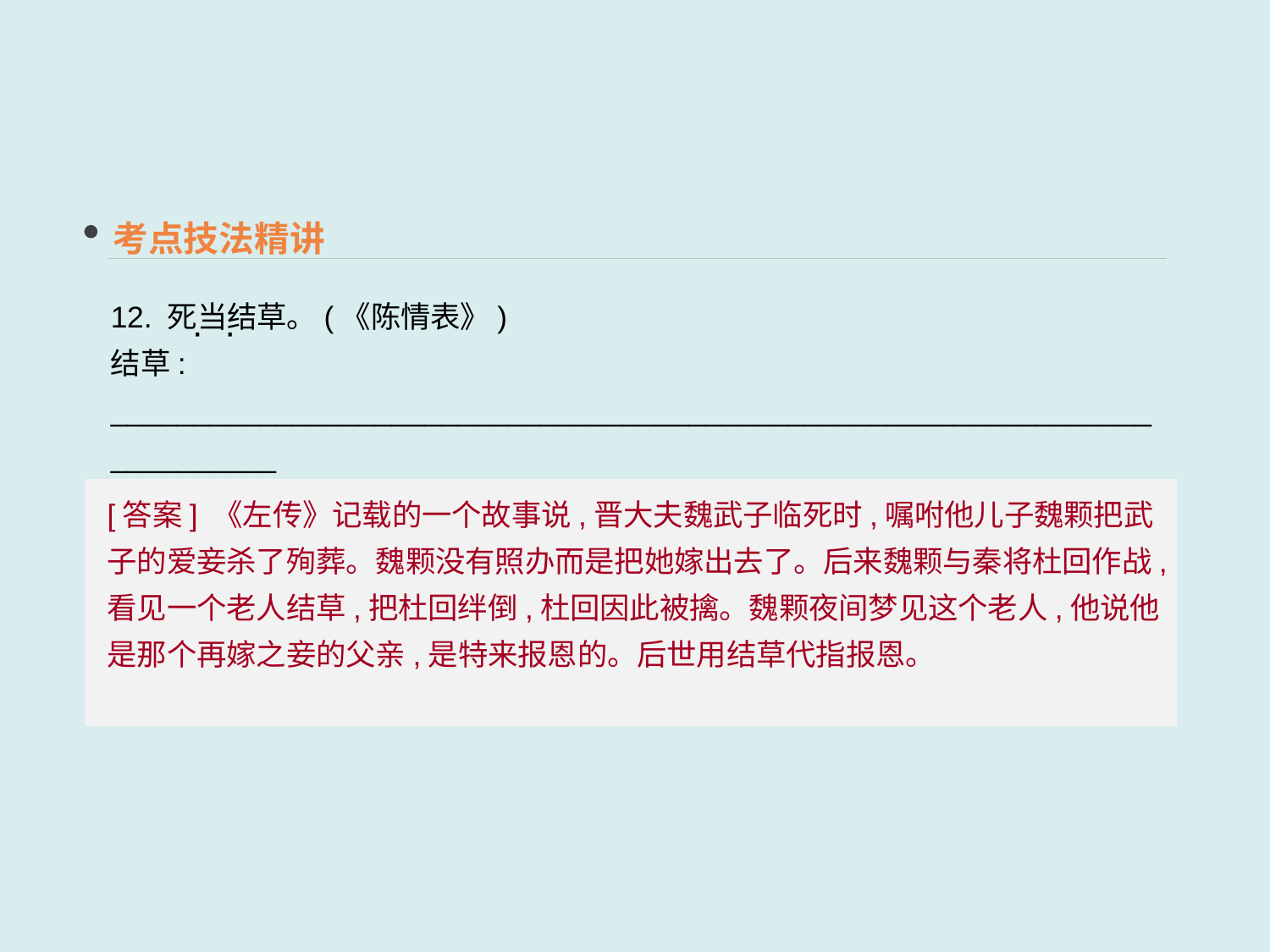

考点技法精讲

12. 死当结草。(《陈情表》)
结草: _________________________________________________________________________

 ·  ·

[答案] 《左传》记载的一个故事说,晋大夫魏武子临死时,嘱咐他儿子魏颗把武子的爱妾杀了殉葬。魏颗没有照办而是把她嫁出去了。后来魏颗与秦将杜回作战,看见一个老人结草,把杜回绊倒,杜回因此被擒。魏颗夜间梦见这个老人,他说他是那个再嫁之妾的父亲,是特来报恩的。后世用结草代指报恩。